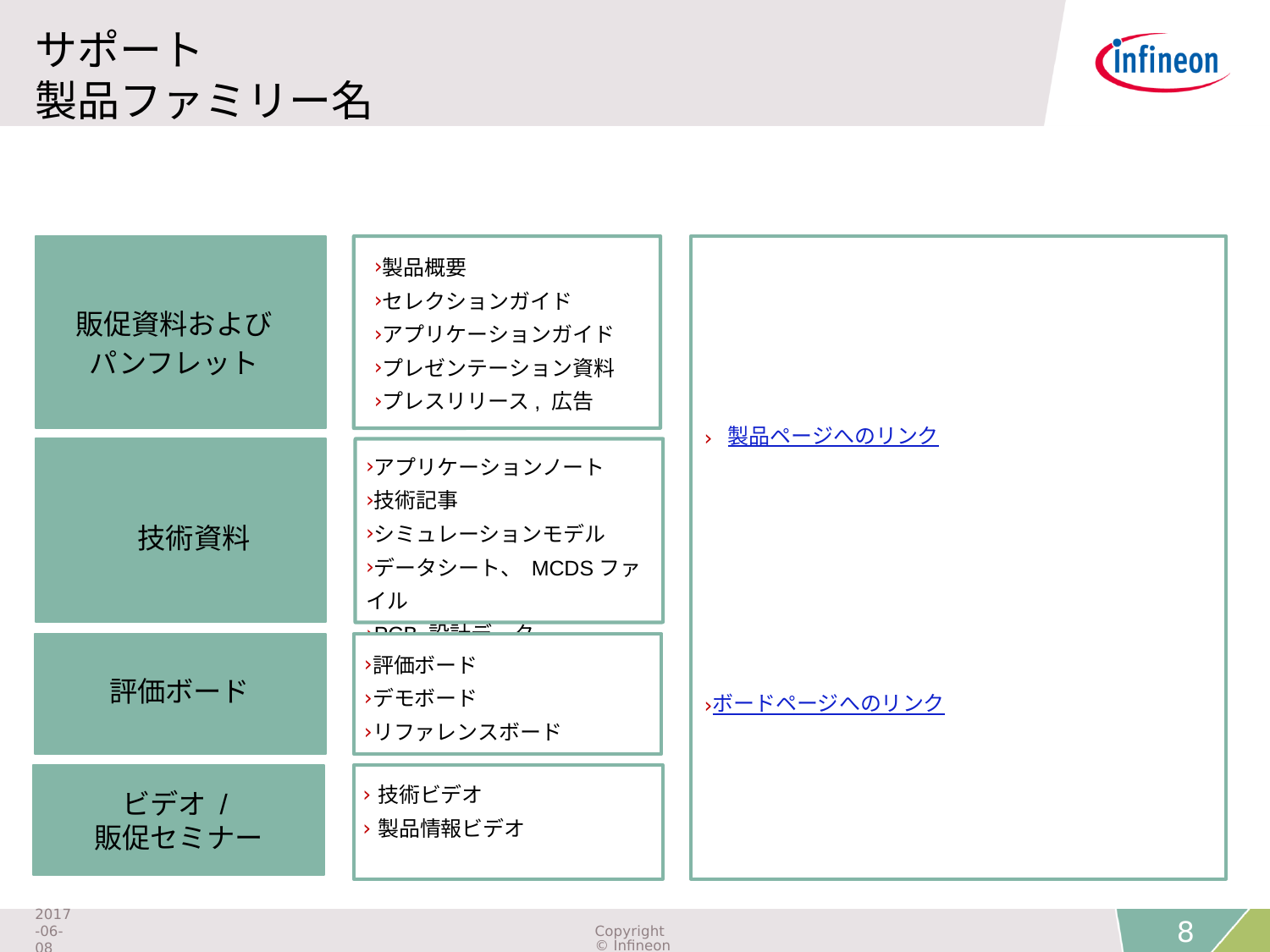

# サポート 製品ファミリー名

製品概要
セレクションガイド
アプリケーションガイド
プレゼンテーション資料
プレスリリース, 広告

販促資料および
パンフレット
製品ページへのリンク

ボードページへのリンク

アプリケーションノート
技術記事
シミュレーションモデル
データシート、 MCDSファイル
PCB 設計データ

技術資料

評価ボード
デモボード
リファレンスボード

評価ボード

技術ビデオ
製品情報ビデオ

ビデオ /
販促セミナー

Videos
2017-06-08
Copyright © Infineon Technologies AG 2018. All rights reserved.
8